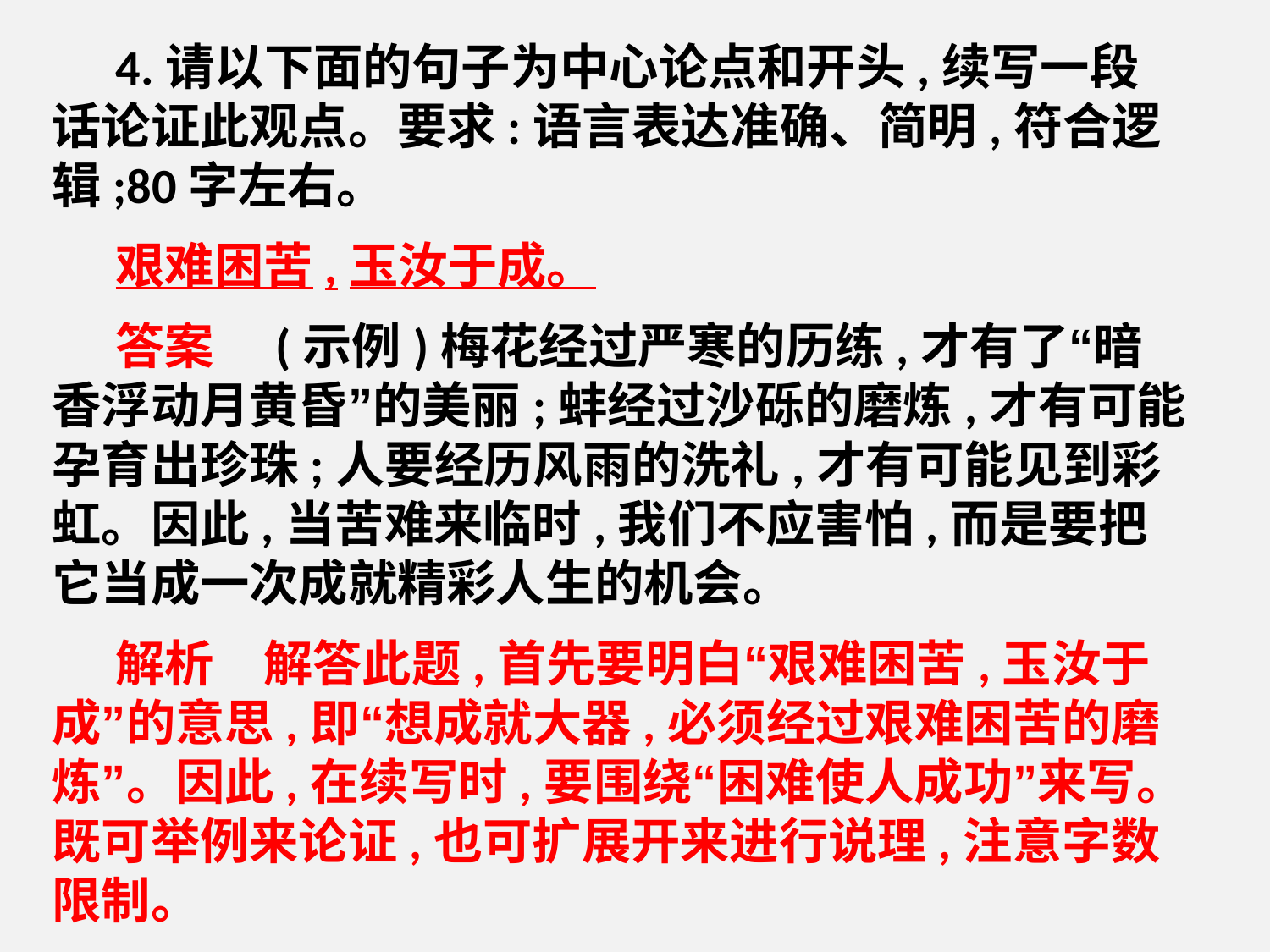

4.请以下面的句子为中心论点和开头,续写一段话论证此观点。要求:语言表达准确、简明,符合逻辑;80字左右。
艰难困苦,玉汝于成。
答案　(示例)梅花经过严寒的历练,才有了“暗香浮动月黄昏”的美丽;蚌经过沙砾的磨炼,才有可能孕育出珍珠;人要经历风雨的洗礼,才有可能见到彩虹。因此,当苦难来临时,我们不应害怕,而是要把它当成一次成就精彩人生的机会。
解析　解答此题,首先要明白“艰难困苦,玉汝于成”的意思,即“想成就大器,必须经过艰难困苦的磨炼”。因此,在续写时,要围绕“困难使人成功”来写。既可举例来论证,也可扩展开来进行说理,注意字数限制。